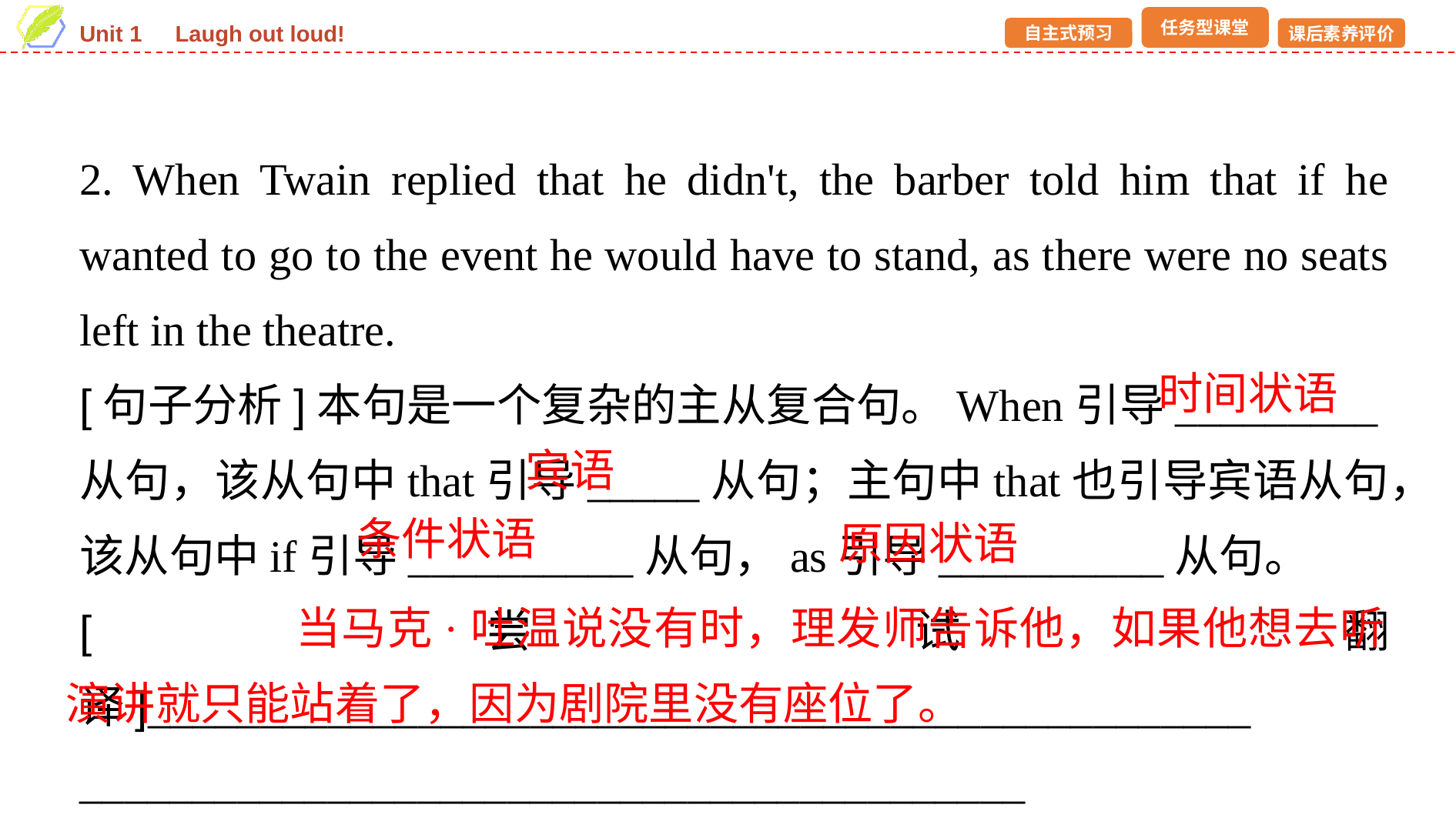

2. When Twain replied that he didn't, the barber told him that if he wanted to go to the event he would have to stand, as there were no seats left in the theatre.
[句子分析]本句是一个复杂的主从复合句。When引导_________从句，该从句中that引导_____从句；主句中that也引导宾语从句，该从句中if引导__________从句，as引导__________从句。
[尝试翻译]_________________________________________________
__________________________________________
时间状语
宾语
条件状语
原因状语
                    当马克·吐温说没有时，理发师告诉他，如果他想去听演讲就只能站着了，因为剧院里没有座位了。